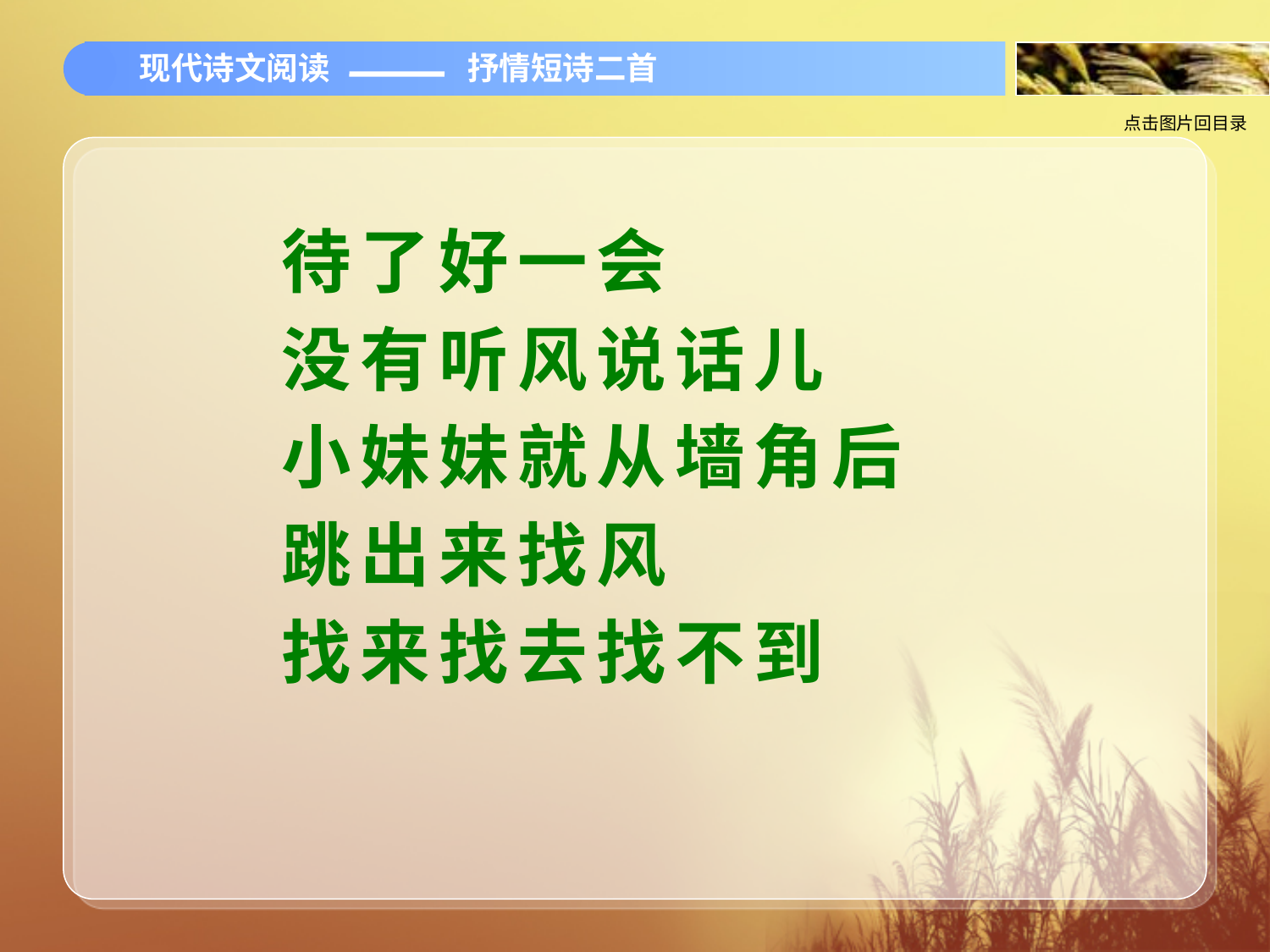

待了好一会
没有听风说话儿
小妹妹就从墙角后
跳出来找风
找来找去找不到